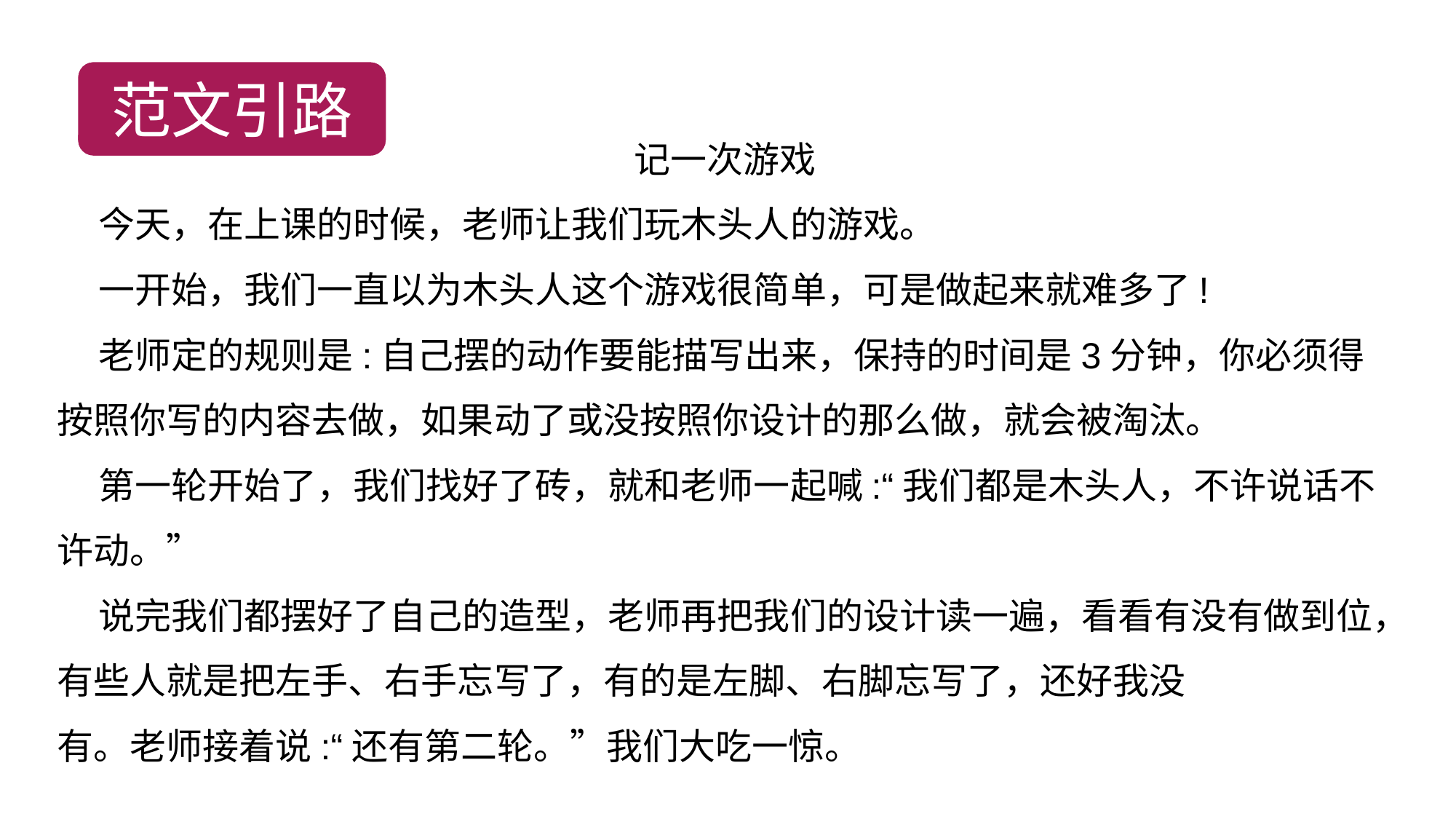

范文引路
记一次游戏
    今天，在上课的时候，老师让我们玩木头人的游戏。
    一开始，我们一直以为木头人这个游戏很简单，可是做起来就难多了!
    老师定的规则是:自己摆的动作要能描写出来，保持的时间是3分钟，你必须得按照你写的内容去做，如果动了或没按照你设计的那么做，就会被淘汰。
    第一轮开始了，我们找好了砖，就和老师一起喊:“我们都是木头人，不许说话不许动。”
    说完我们都摆好了自己的造型，老师再把我们的设计读一遍，看看有没有做到位，有些人就是把左手、右手忘写了，有的是左脚、右脚忘写了，还好我没
有。老师接着说:“还有第二轮。”我们大吃一惊。